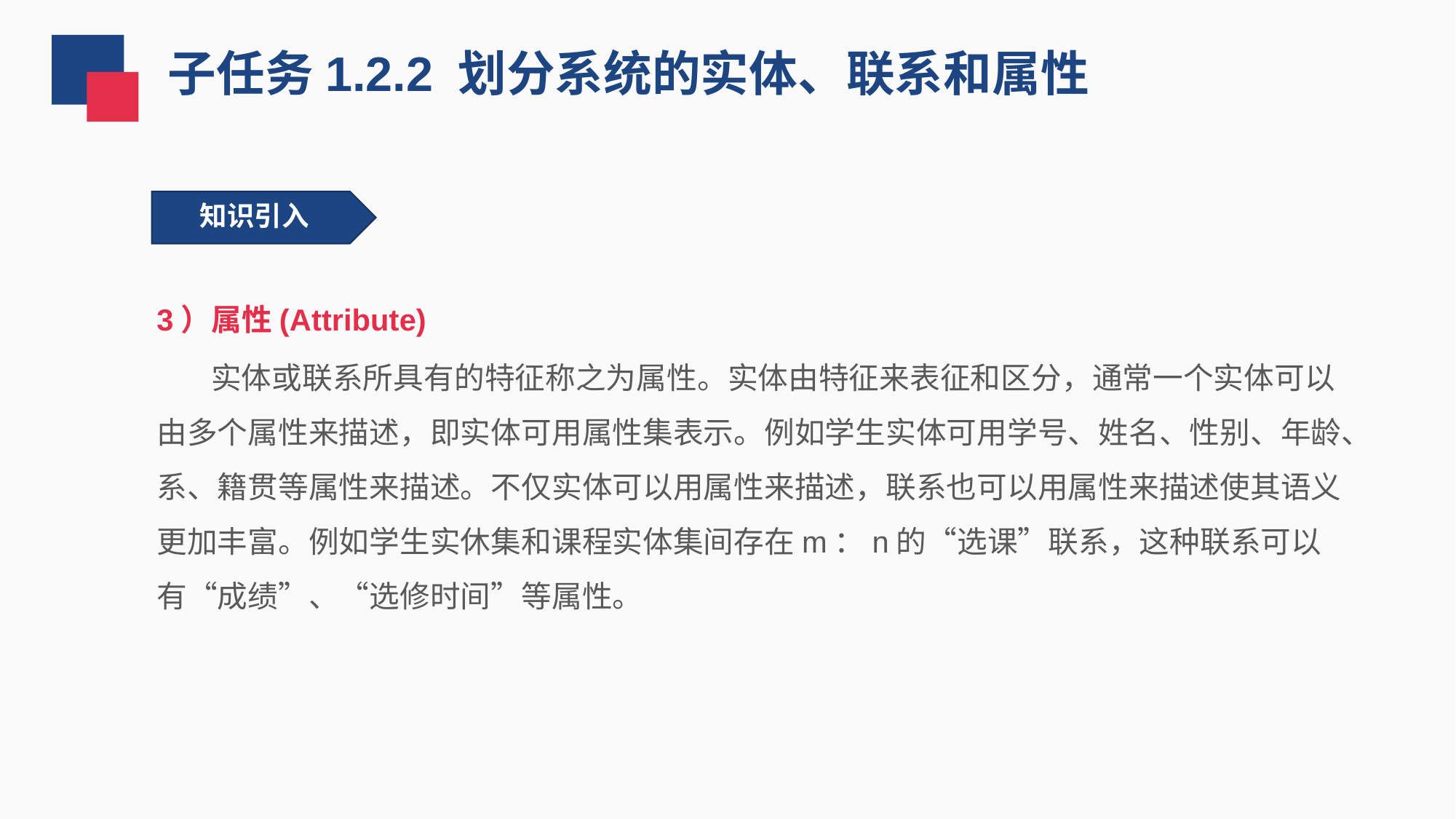

子任务1.2.2 划分系统的实体、联系和属性

     知识引入
3）属性(Attribute)
       实体或联系所具有的特征称之为属性。实体由特征来表征和区分，通常一个实体可以由多个属性来描述，即实体可用属性集表示。例如学生实体可用学号、姓名、性别、年龄、系、籍贯等属性来描述。不仅实体可以用属性来描述，联系也可以用属性来描述使其语义更加丰富。例如学生实休集和课程实体集间存在m：n的“选课”联系，这种联系可以有“成绩”、“选修时间”等属性。